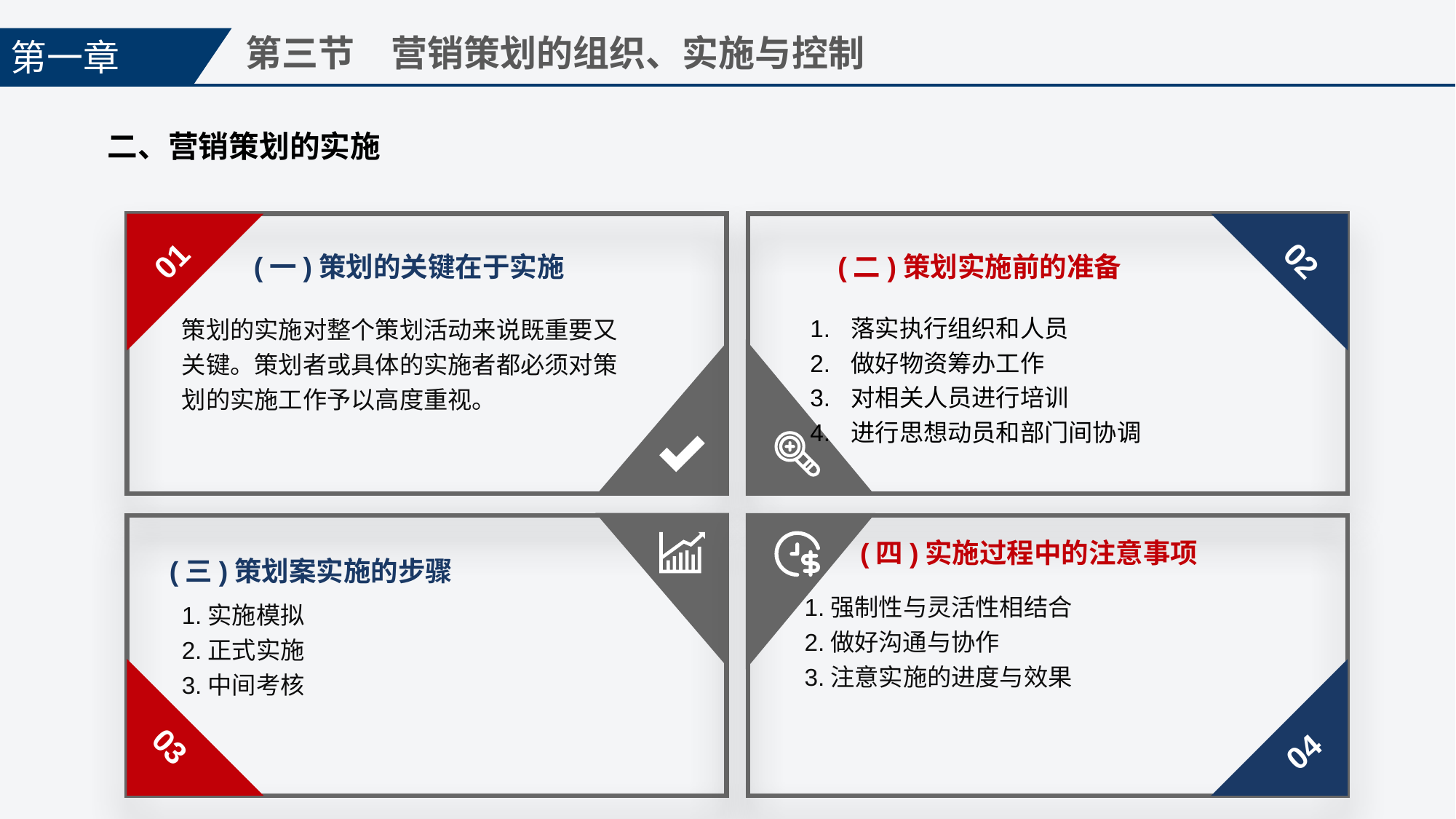

第一章
第三节　营销策划的组织、实施与控制
二、营销策划的实施

01
02
(一)策划的关键在于实施
(二)策划实施前的准备
落实执行组织和人员
做好物资筹办工作
对相关人员进行培训
进行思想动员和部门间协调
策划的实施对整个策划活动来说既重要又关键。策划者或具体的实施者都必须对策划的实施工作予以高度重视。

(四)实施过程中的注意事项

(三)策划案实施的步骤
1.强制性与灵活性相结合
2.做好沟通与协作
3.注意实施的进度与效果
1.实施模拟
2.正式实施
3.中间考核

03
04